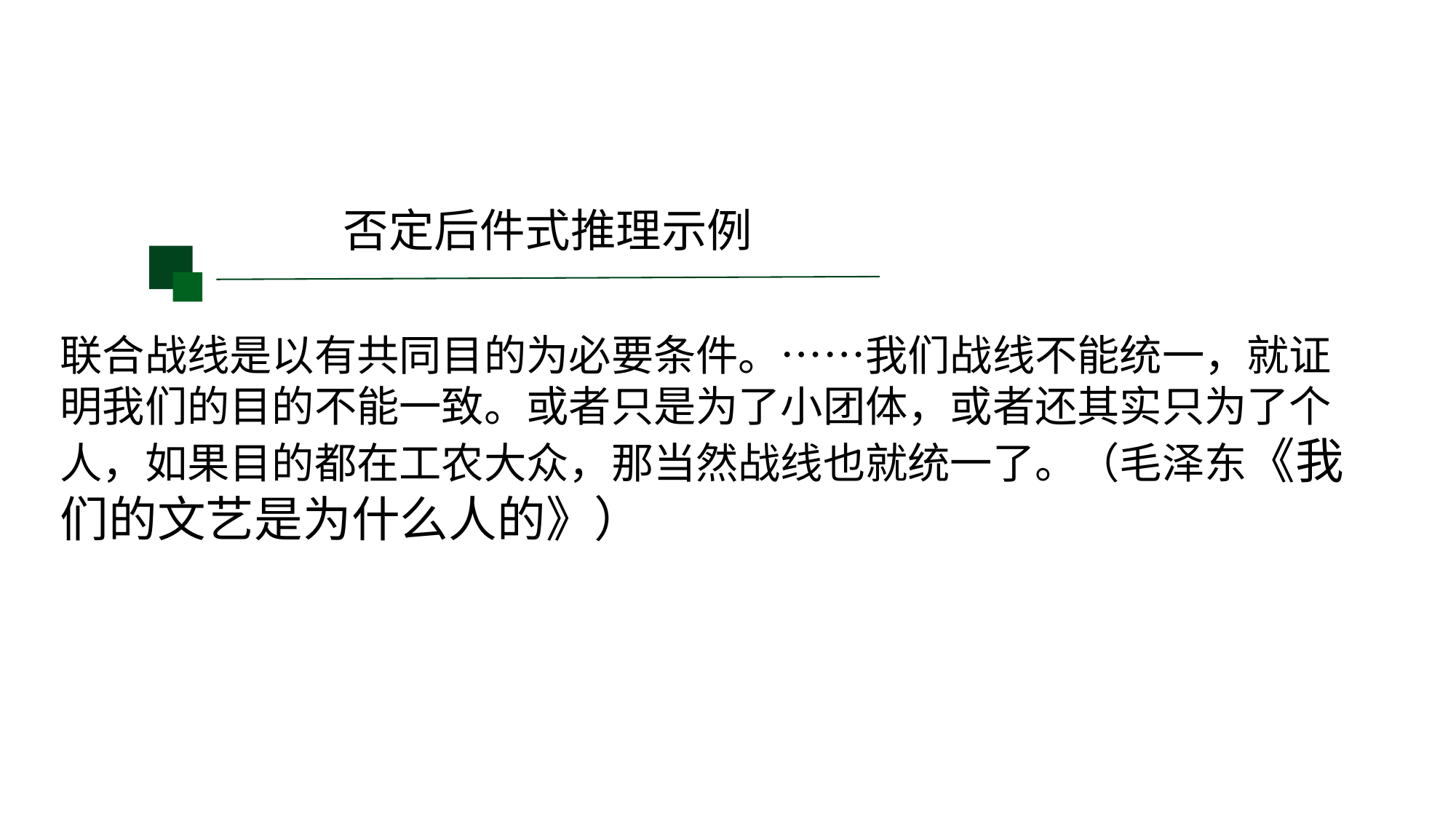

否定后件式推理示例

联合战线是以有共同目的为必要条件。……我们战线不能统一，就证明我们的目的不能一致。或者只是为了小团体，或者还其实只为了个人，如果目的都在工农大众，那当然战线也就统一了。（毛泽东《我们的文艺是为什么人的》）